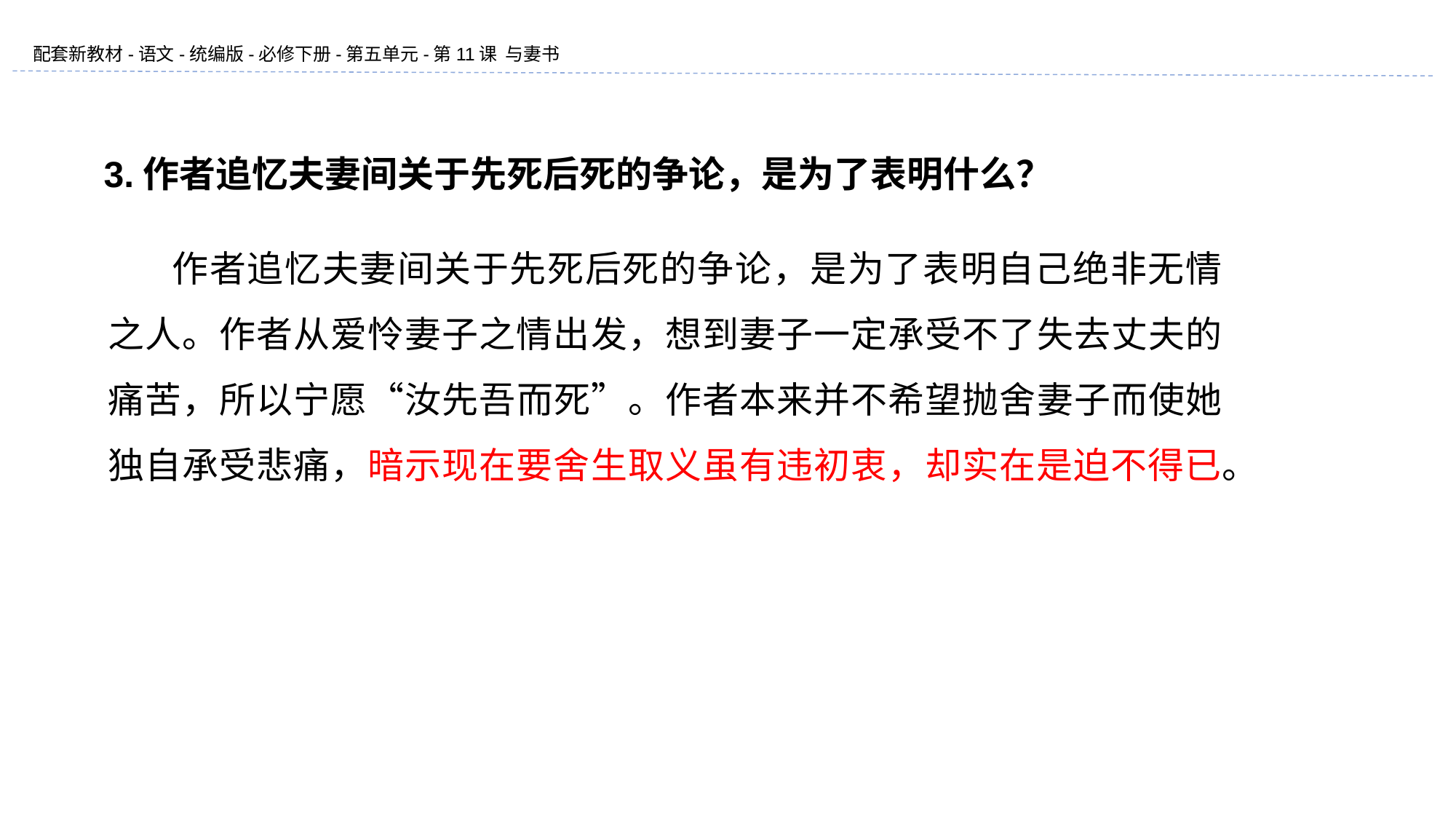

3.作者追忆夫妻间关于先死后死的争论，是为了表明什么？
作者追忆夫妻间关于先死后死的争论，是为了表明自己绝非无情之人。作者从爱怜妻子之情出发，想到妻子一定承受不了失去丈夫的痛苦，所以宁愿“汝先吾而死”。作者本来并不希望抛舍妻子而使她独自承受悲痛，暗示现在要舍生取义虽有违初衷，却实在是迫不得已。